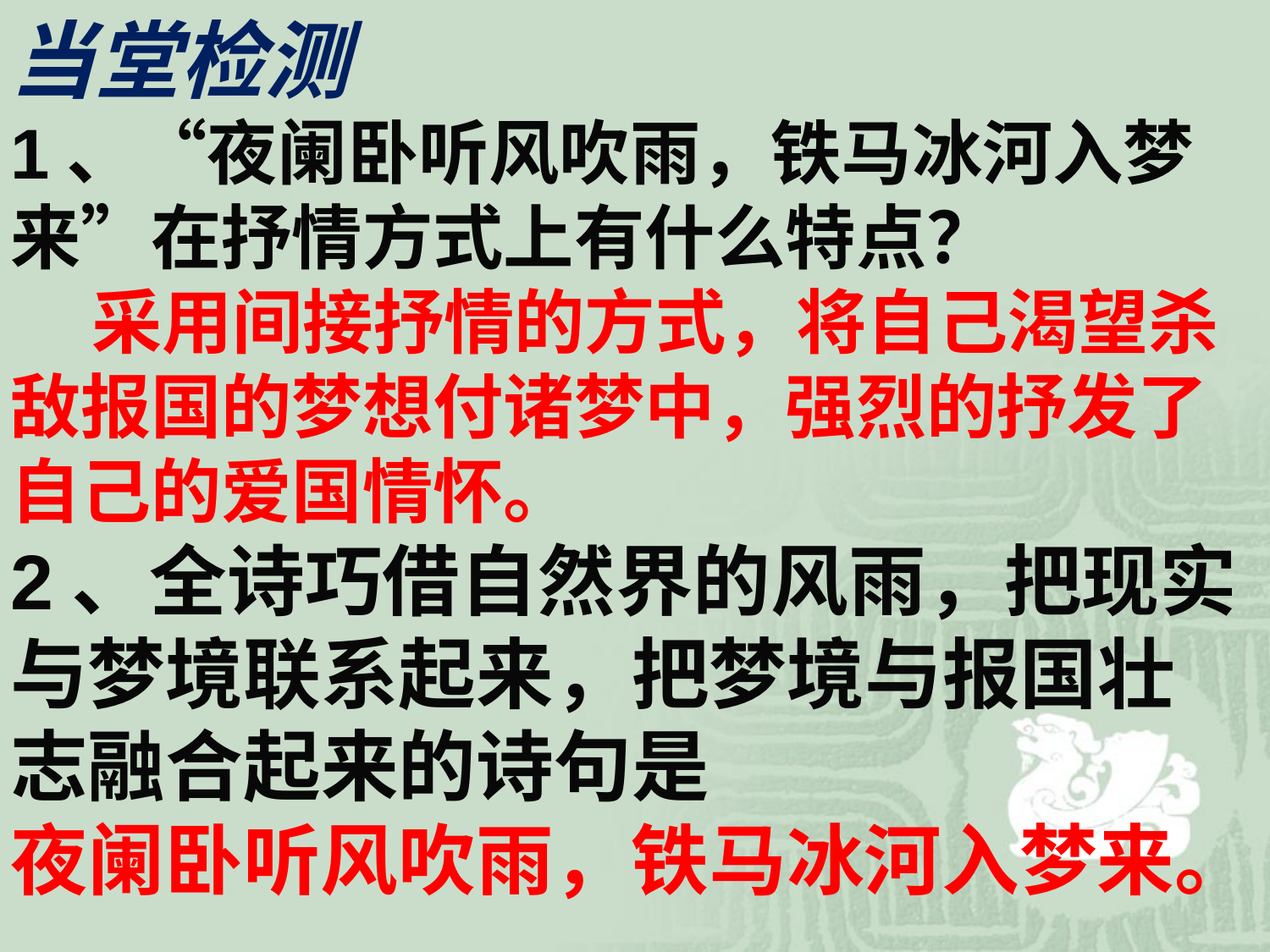

当堂检测
1、“夜阑卧听风吹雨，铁马冰河入梦来”在抒情方式上有什么特点？
    采用间接抒情的方式，将自己渴望杀敌报国的梦想付诸梦中，强烈的抒发了自己的爱国情怀。
2、全诗巧借自然界的风雨，把现实与梦境联系起来，把梦境与报国壮志融合起来的诗句是
夜阑卧听风吹雨，铁马冰河入梦来。